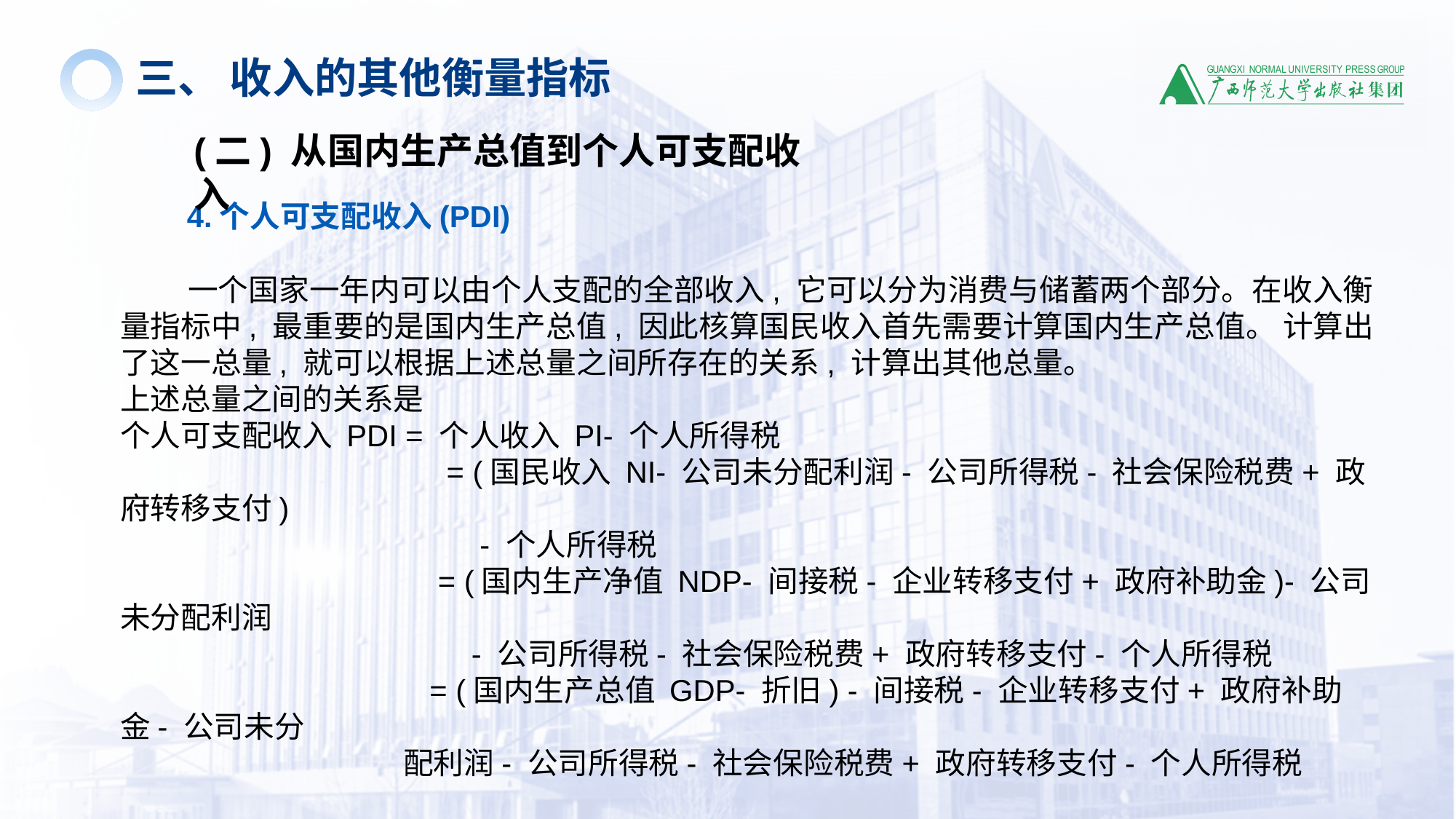

三、 收入的其他衡量指标

(二) 从国内生产总值到个人可支配收入
        4.个人可支配收入(PDI)

         一个国家一年内可以由个人支配的全部收入, 它可以分为消费与储蓄两个部分。在收入衡量指标中, 最重要的是国内生产总值, 因此核算国民收入首先需要计算国内生产总值。 计算出了这一总量, 就可以根据上述总量之间所存在的关系, 计算出其他总量。
上述总量之间的关系是
个人可支配收入 PDI = 个人收入 PI- 个人所得税
                                       = (国民收入 NI- 公司未分配利润- 公司所得税- 社会保险税费+ 政府转移支付)
                                           - 个人所得税
                                      = (国内生产净值 NDP- 间接税- 企业转移支付+ 政府补助金)- 公司未分配利润
                                          - 公司所得税- 社会保险税费+ 政府转移支付- 个人所得税
                                     = (国内生产总值 GDP- 折旧) - 间接税- 企业转移支付+ 政府补助金- 公司未分
                                         配利润- 公司所得税- 社会保险税费+ 政府转移支付- 个人所得税